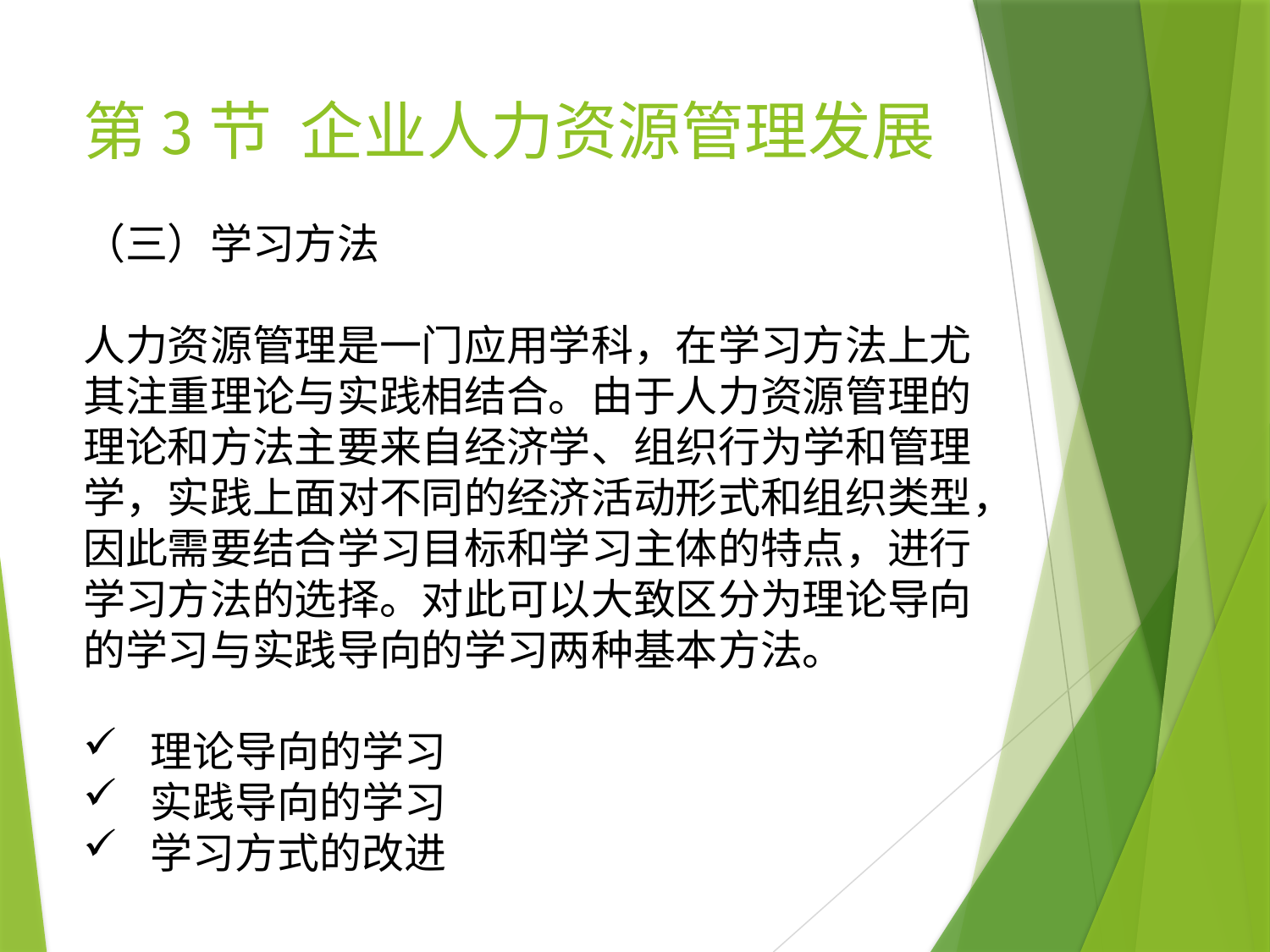

# 第3节  企业人力资源管理发展
（三）学习方法

人力资源管理是一门应用学科，在学习方法上尤其注重理论与实践相结合。由于人力资源管理的理论和方法主要来自经济学、组织行为学和管理学，实践上面对不同的经济活动形式和组织类型，因此需要结合学习目标和学习主体的特点，进行学习方法的选择。对此可以大致区分为理论导向的学习与实践导向的学习两种基本方法。

 理论导向的学习
 实践导向的学习
 学习方式的改进